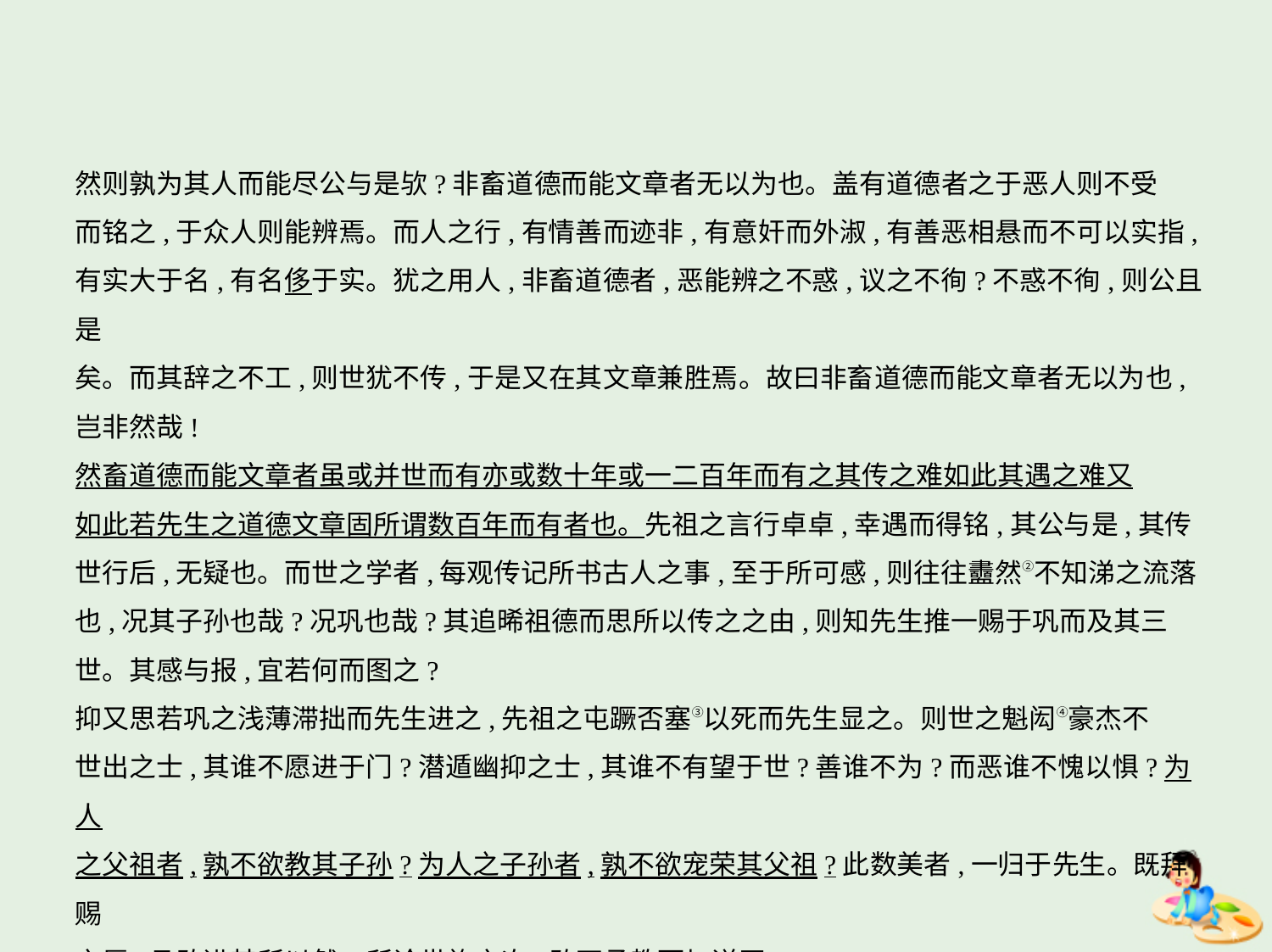

然则孰为其人而能尽公与是欤?非畜道德而能文章者无以为也。盖有道德者之于恶人则不受
而铭之,于众人则能辨焉。而人之行,有情善而迹非,有意奸而外淑,有善恶相悬而不可以实指,
有实大于名,有名侈于实。犹之用人,非畜道德者,恶能辨之不惑,议之不徇?不惑不徇,则公且是
矣。而其辞之不工,则世犹不传,于是又在其文章兼胜焉。故曰非畜道德而能文章者无以为也,
岂非然哉!
然畜道德而能文章者虽或并世而有亦或数十年或一二百年而有之其传之难如此其遇之难又
如此若先生之道德文章固所谓数百年而有者也。先祖之言行卓卓,幸遇而得铭,其公与是,其传
世行后,无疑也。而世之学者,每观传记所书古人之事,至于所可感,则往往衋然②不知涕之流落
也,况其子孙也哉?况巩也哉?其追晞祖德而思所以传之之由,则知先生推一赐于巩而及其三
世。其感与报,宜若何而图之?
抑又思若巩之浅薄滞拙而先生进之,先祖之屯蹶否塞③以死而先生显之。则世之魁闳④豪杰不
世出之士,其谁不愿进于门?潜遁幽抑之士,其谁不有望于世?善谁不为?而恶谁不愧以惧?为人
之父祖者,孰不欲教其子孙?为人之子孙者,孰不欲宠荣其父祖?此数美者,一归于先生。既拜赐
之辱,且敢进其所以然。所论世族之次,敢不承教而加详焉?